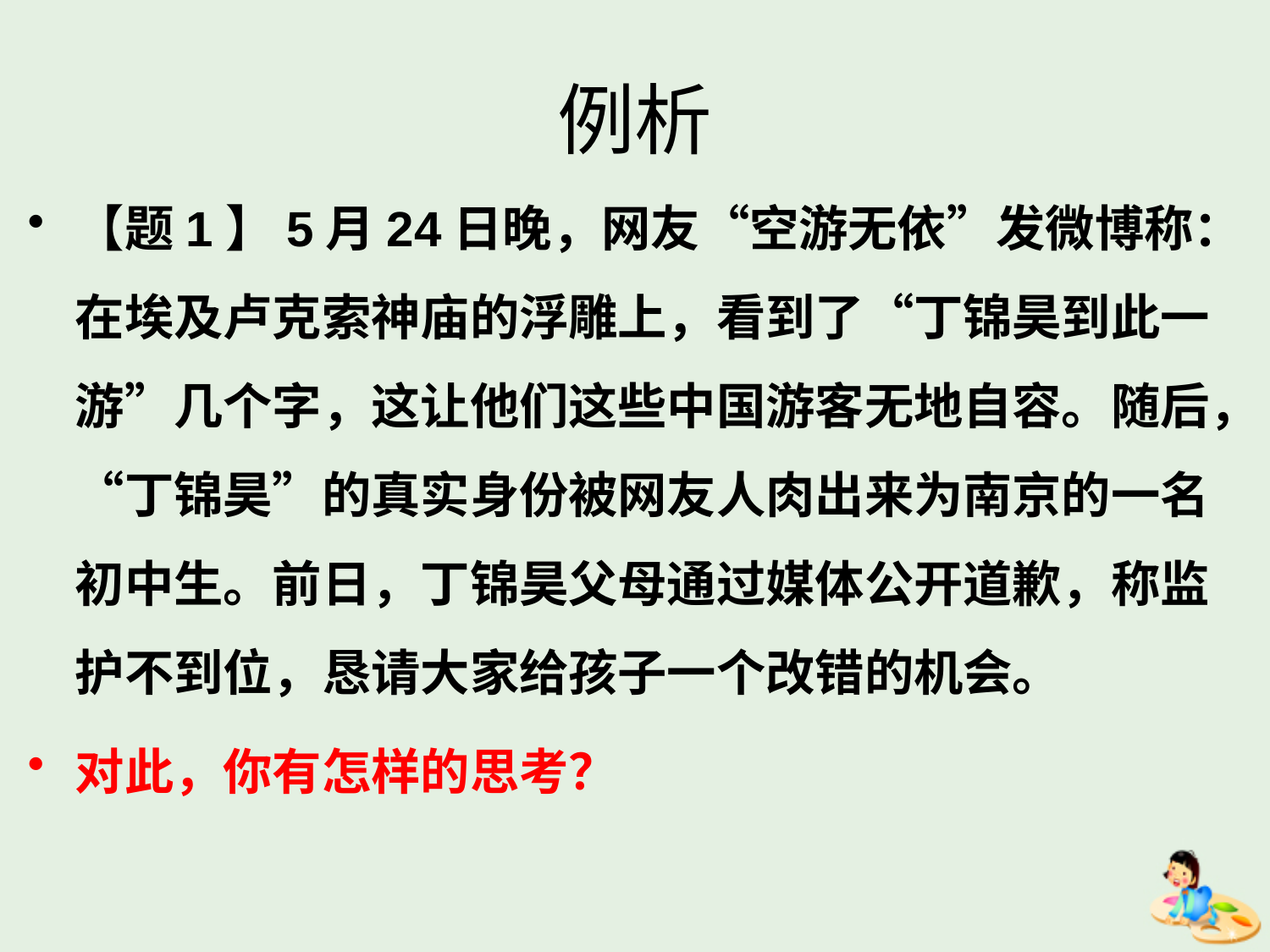

# 例析
【题1】5月24日晚，网友“空游无依”发微博称：在埃及卢克索神庙的浮雕上，看到了“丁锦昊到此一游”几个字，这让他们这些中国游客无地自容。随后，“丁锦昊”的真实身份被网友人肉出来为南京的一名初中生。前日，丁锦昊父母通过媒体公开道歉，称监护不到位，恳请大家给孩子一个改错的机会。
对此，你有怎样的思考？